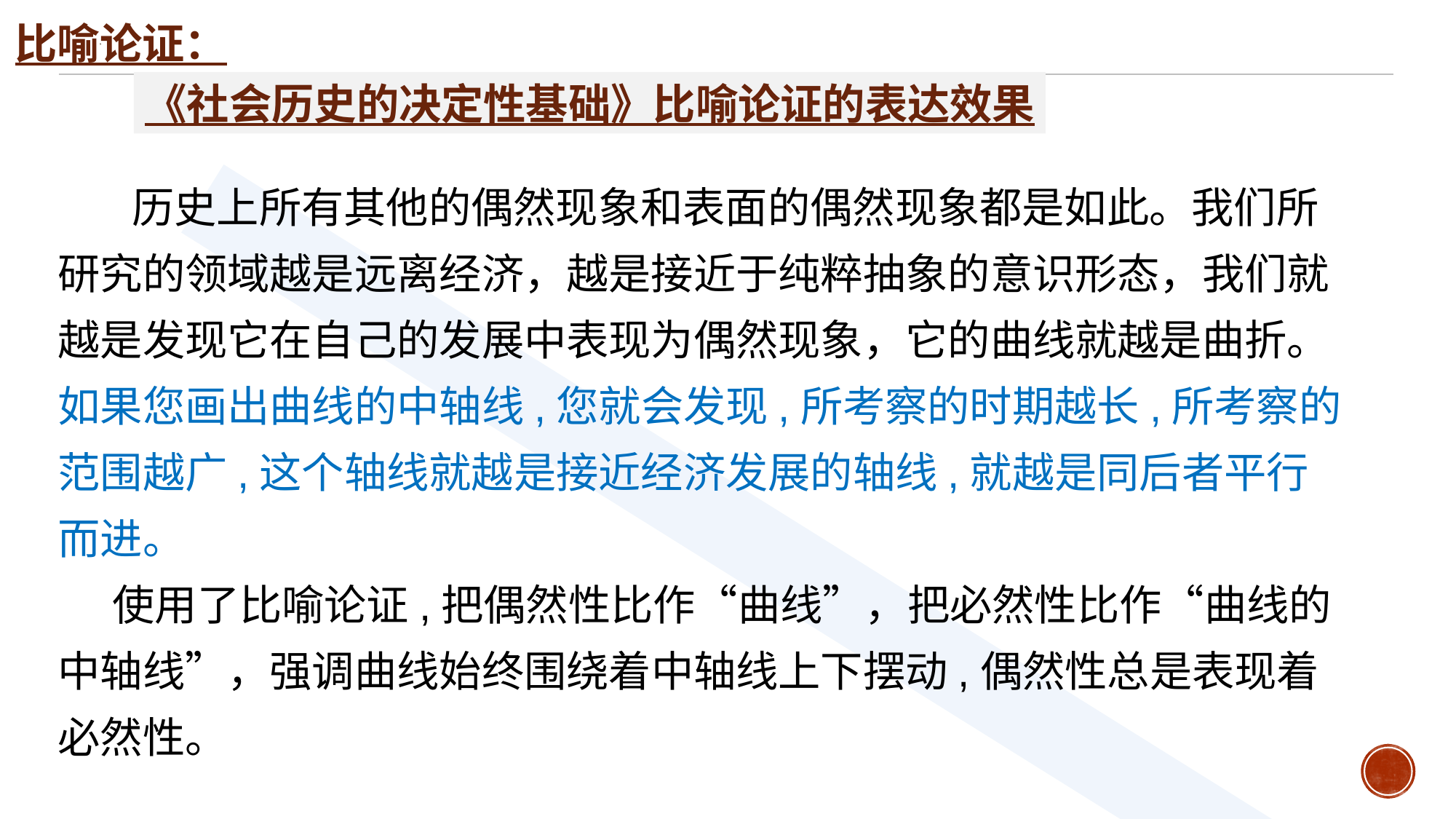

比喻论证：
《社会历史的决定性基础》比喻论证的表达效果
 历史上所有其他的偶然现象和表面的偶然现象都是如此。我们所研究的领域越是远离经济，越是接近于纯粹抽象的意识形态，我们就越是发现它在自己的发展中表现为偶然现象，它的曲线就越是曲折。如果您画出曲线的中轴线,您就会发现,所考察的时期越长,所考察的范围越广,这个轴线就越是接近经济发展的轴线,就越是同后者平行而进。
使用了比喻论证,把偶然性比作“曲线”，把必然性比作“曲线的中轴线”，强调曲线始终围绕着中轴线上下摆动,偶然性总是表现着必然性。